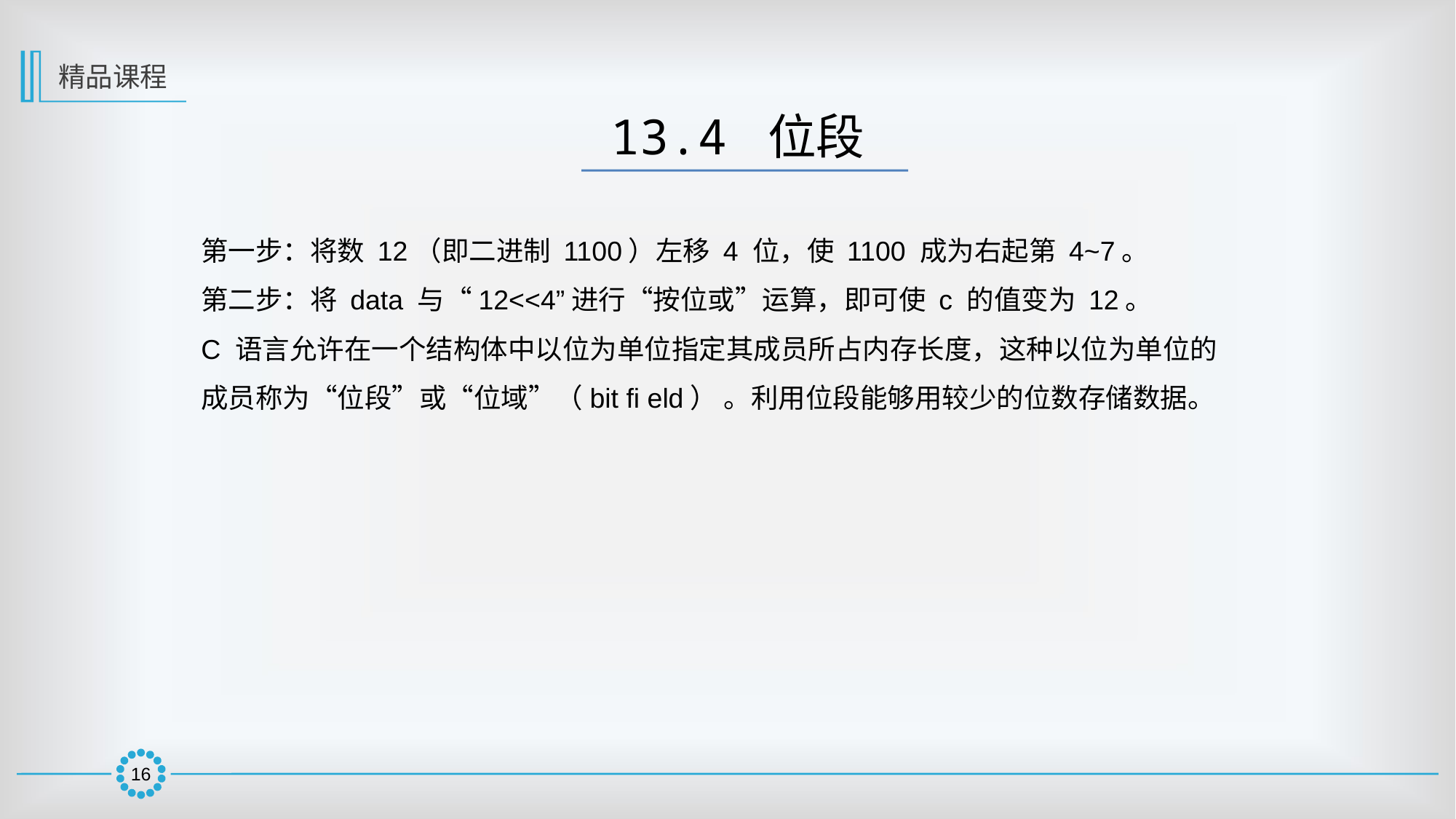

精品课程
13.4 位段

第一步：将数 12（即二进制 1100）左移 4 位，使 1100 成为右起第 4~7。
第二步：将 data 与“12<<4”进行“按位或”运算，即可使 c 的值变为 12。
C 语言允许在一个结构体中以位为单位指定其成员所占内存长度，这种以位为单位的
成员称为“位段”或“位域”（bit fi eld） 。利用位段能够用较少的位数存储数据。

16